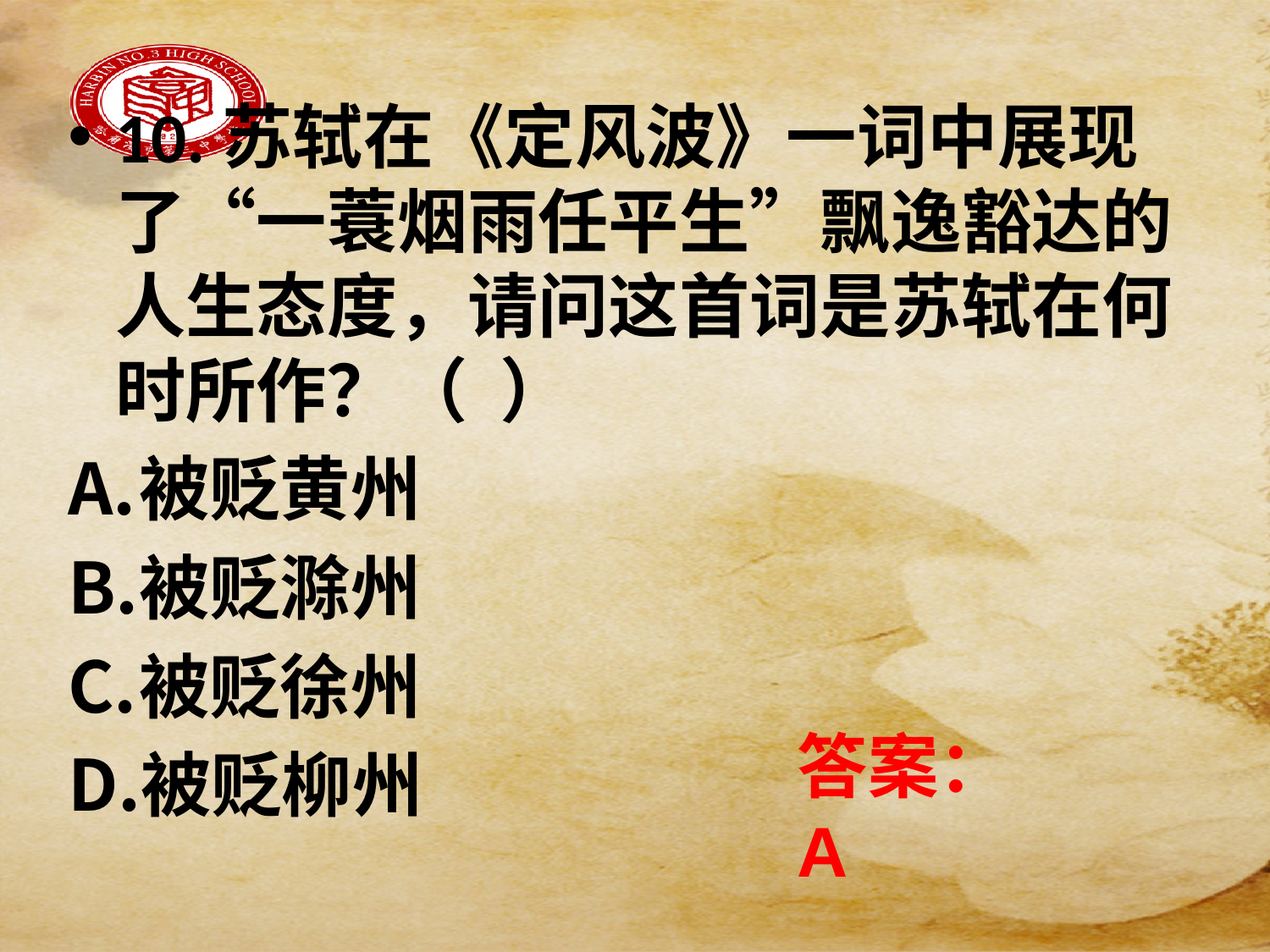

10.苏轼在《定风波》一词中展现了“一蓑烟雨任平生”飘逸豁达的人生态度，请问这首词是苏轼在何时所作？（  ）
被贬黄州
被贬滁州
被贬徐州
被贬柳州

答案：A